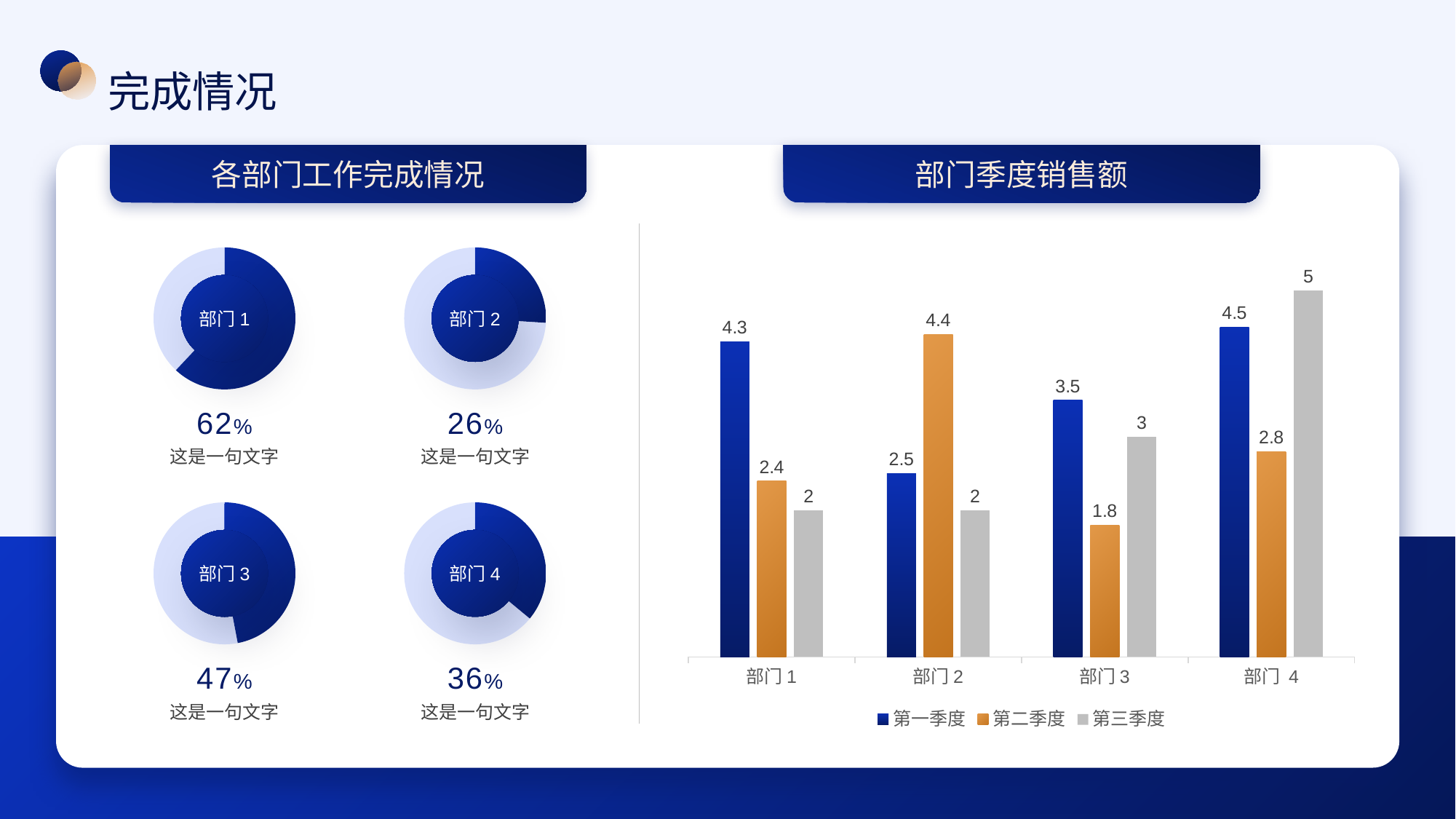

完成情况

各部门工作完成情况
部门季度销售额

### Chart

| Category | 第一季度 | 第二季度 | 第三季度 |
|---|---|---|---|
| 部门1 | 4.3 | 2.4 | 2.0 |
| 部门2 | 2.5 | 4.4 | 2.0 |
| 部门3 | 3.5 | 1.8 | 3.0 |
| 部门 4 | 4.5 | 2.8 | 5.0 |

### Chart

| Category | 部门1 |
|---|---|
| 第一季度 | 6.2 |
| 第二季度 | 3.8 |

### Chart

| Category | 部门1 |
|---|---|
| 第一季度 | 2.6 |
| 第二季度 | 7.4 |
部门2
部门1
62%
26%
这是一句文字
这是一句文字

### Chart

| Category | 部门1 |
|---|---|
| 第一季度 | 4.7 |
| 第二季度 | 5.3 |

### Chart

| Category | 部门1 |
|---|---|
| 第一季度 | 3.6 |
| 第二季度 | 6.4 |
部门4
部门3

47%
36%
这是一句文字
这是一句文字